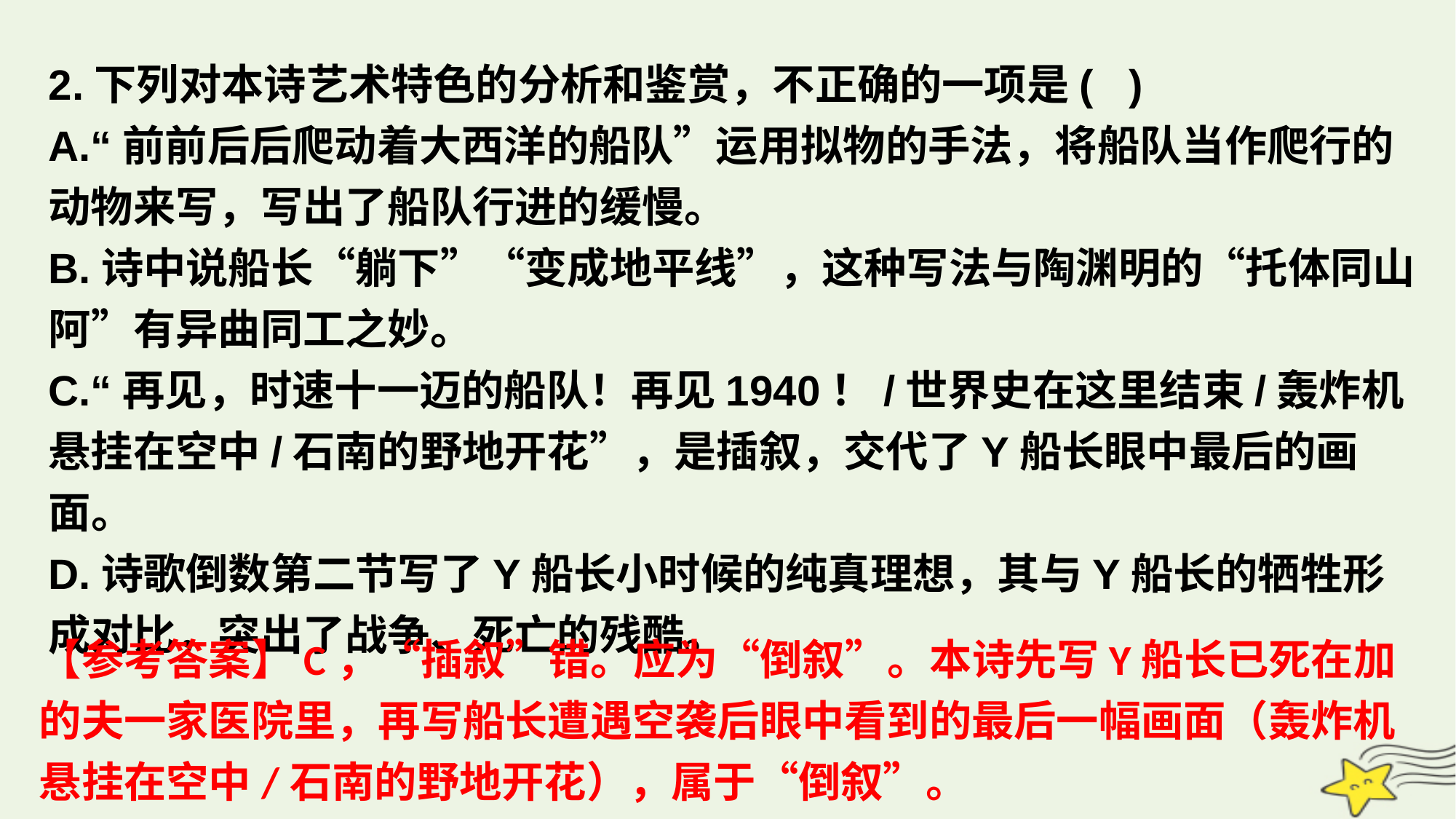

2.下列对本诗艺术特色的分析和鉴赏，不正确的一项是(   )
A.“前前后后爬动着大西洋的船队”运用拟物的手法，将船队当作爬行的动物来写，写出了船队行进的缓慢。
B.诗中说船长“躺下”“变成地平线”，这种写法与陶渊明的“托体同山阿”有异曲同工之妙。
C.“再见，时速十一迈的船队！再见1940！/世界史在这里结束/轰炸机悬挂在空中/石南的野地开花”，是插叙，交代了Y船长眼中最后的画面。
D.诗歌倒数第二节写了Y船长小时候的纯真理想，其与Y船长的牺牲形成对比，突出了战争、死亡的残酷。
【参考答案】C，“插叙”错。应为“倒叙”。本诗先写Y船长已死在加的夫一家医院里，再写船长遭遇空袭后眼中看到的最后一幅画面（轰炸机悬挂在空中/石南的野地开花），属于“倒叙”。